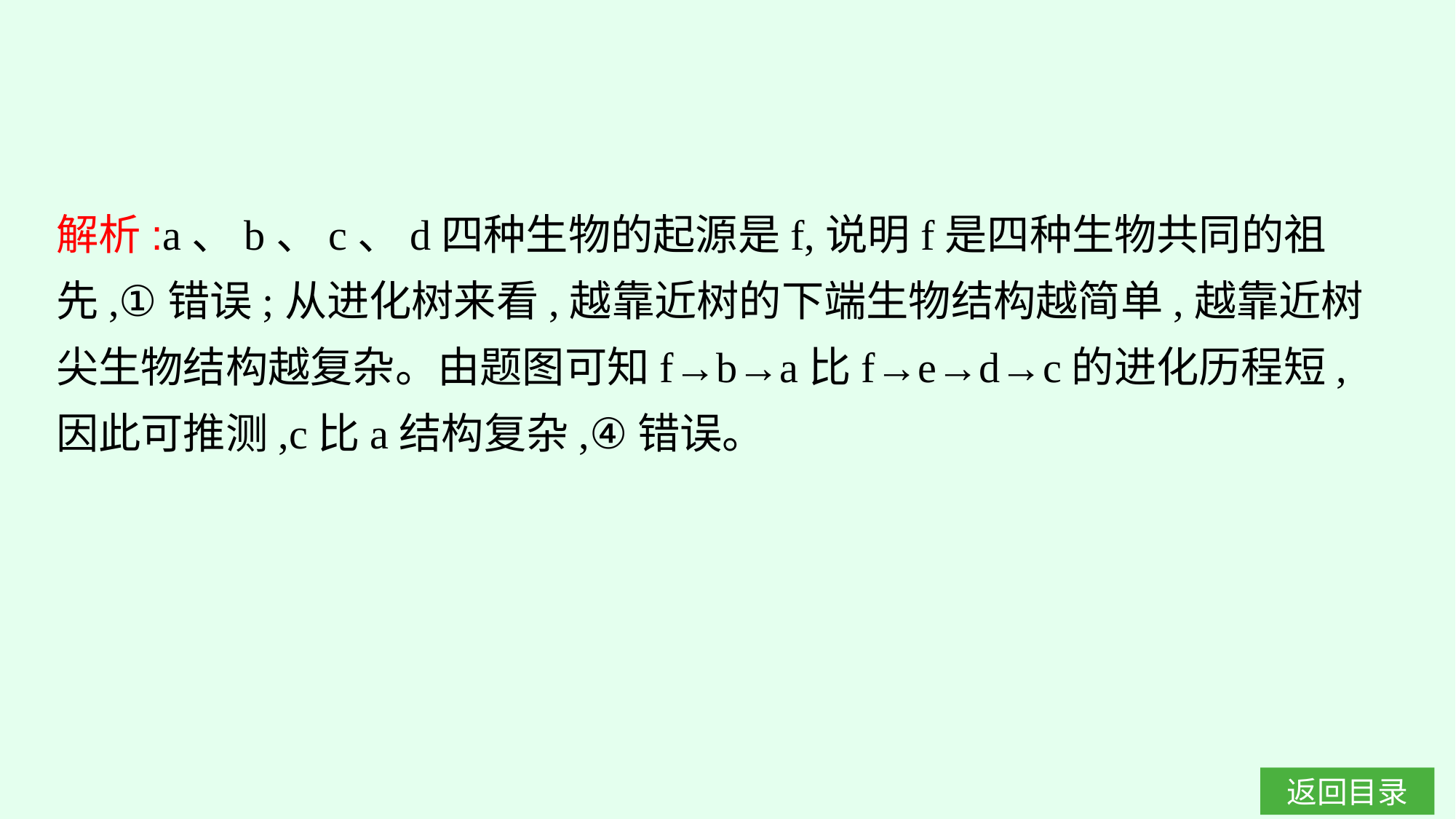

解析:a、b、c、d四种生物的起源是f,说明f是四种生物共同的祖先,①错误;从进化树来看,越靠近树的下端生物结构越简单,越靠近树尖生物结构越复杂。由题图可知f→b→a比f→e→d→c的进化历程短,因此可推测,c比a结构复杂,④错误。